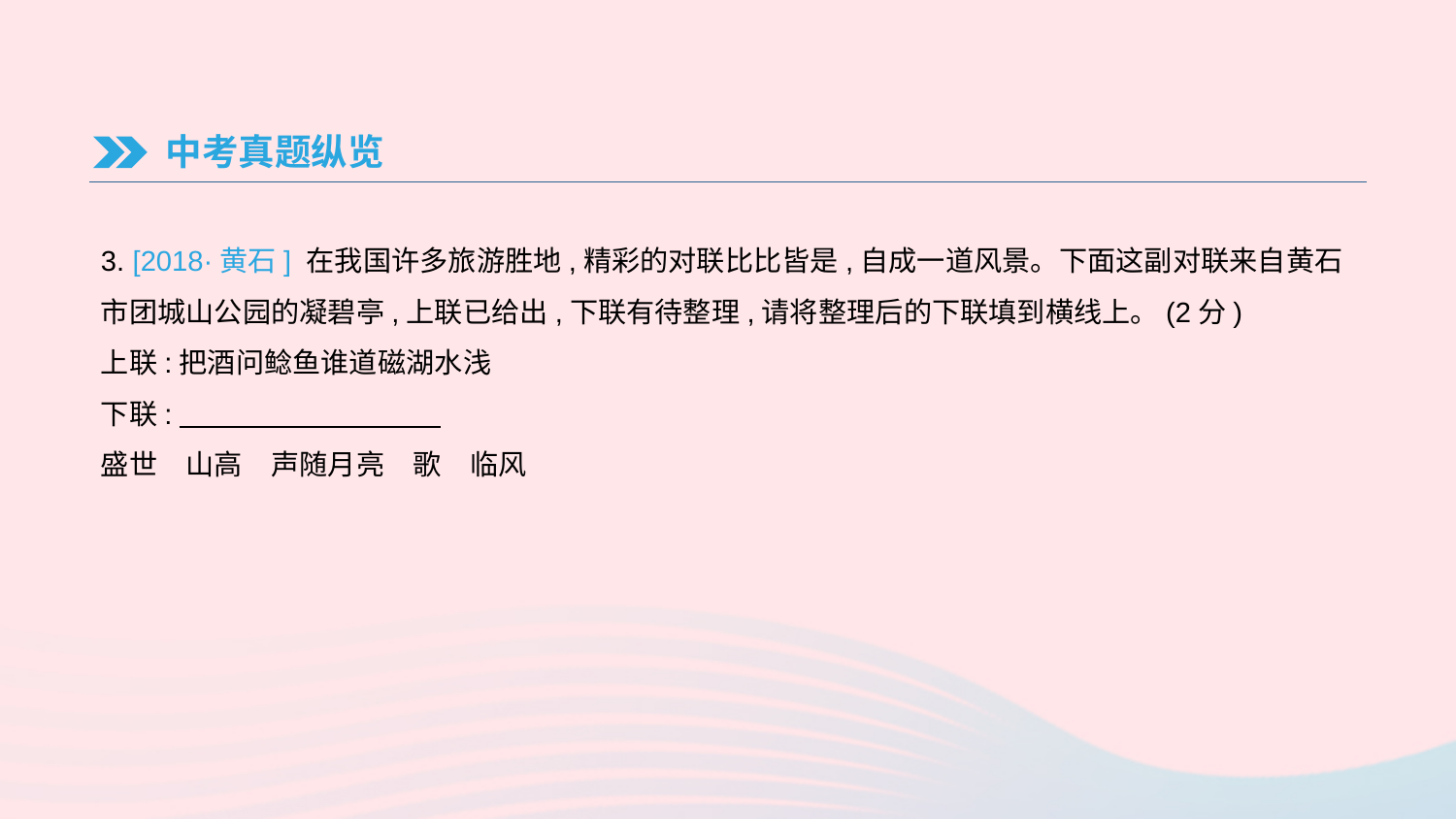

中考真题纵览

3. [2018·黄石] 在我国许多旅游胜地,精彩的对联比比皆是,自成一道风景。下面这副对联来自黄石市团城山公园的凝碧亭,上联已给出,下联有待整理,请将整理后的下联填到横线上。(2分)
上联:把酒问鲶鱼谁道磁湖水浅
下联:
盛世　山高　声随月亮　歌　临风